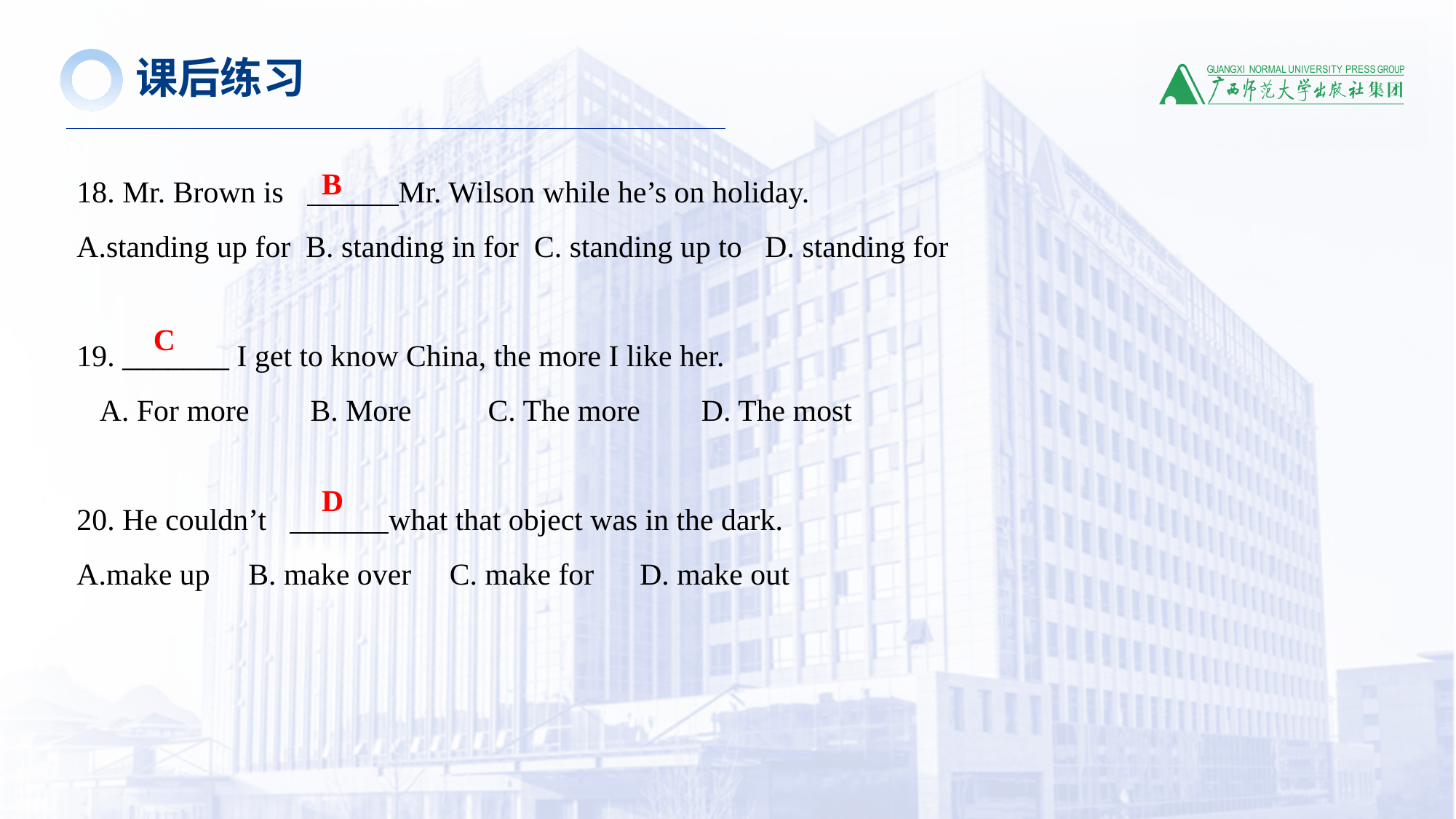

课后练习

18. Mr. Brown is               Mr. Wilson while he’s on holiday.
A.standing up for  B. standing in for  C. standing up to   D. standing for

19. _______ I get to know China, the more I like her.
   A. For more        B. More          C. The more        D. The most

20. He couldn’t                what that object was in the dark.
A.make up     B. make over     C. make for      D. make out
B
C
D